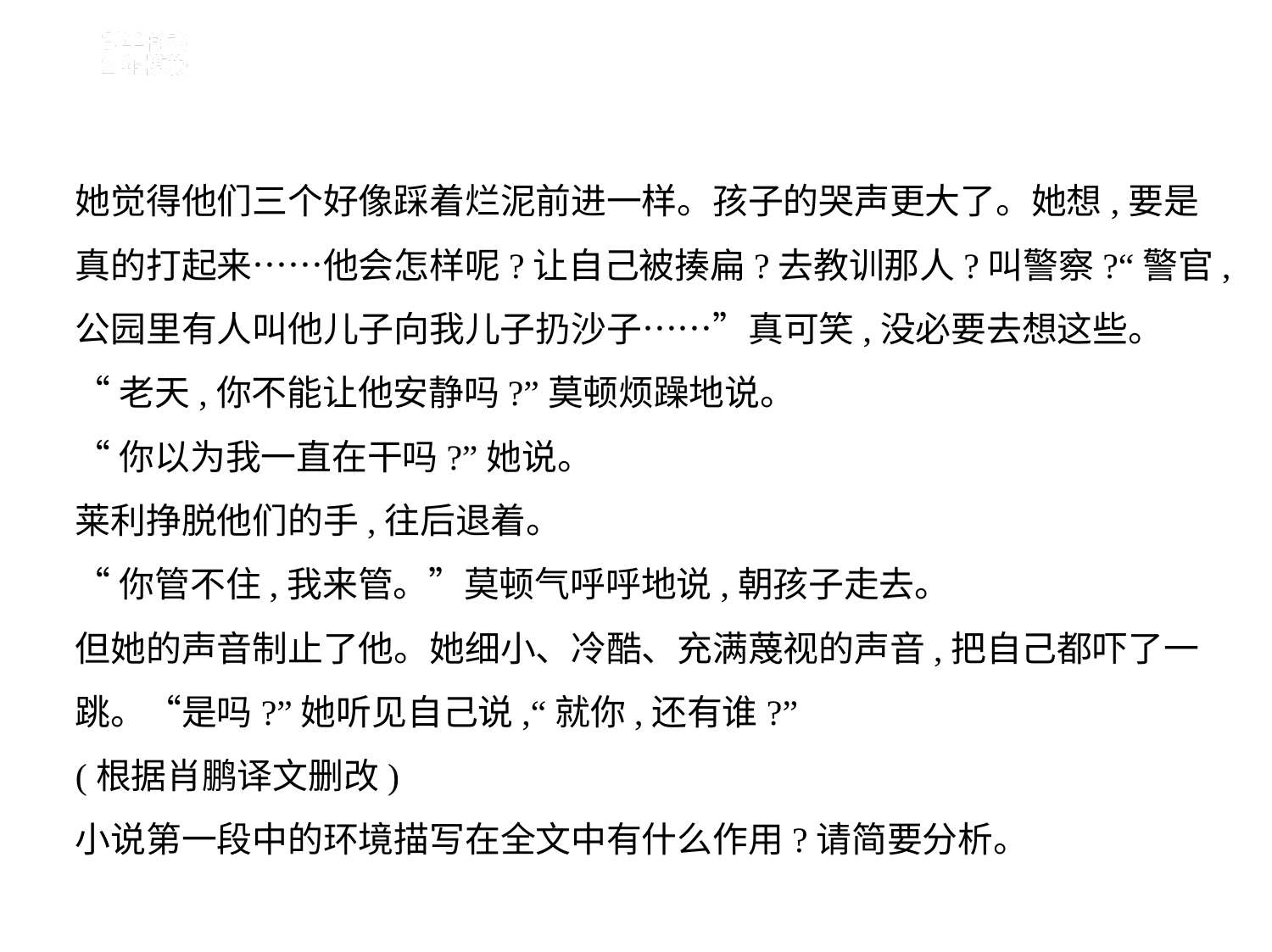

她觉得他们三个好像踩着烂泥前进一样。孩子的哭声更大了。她想,要是
真的打起来……他会怎样呢?让自己被揍扁?去教训那人?叫警察?“警官,
公园里有人叫他儿子向我儿子扔沙子……”真可笑,没必要去想这些。
“老天,你不能让他安静吗?”莫顿烦躁地说。
“你以为我一直在干吗?”她说。
莱利挣脱他们的手,往后退着。
“你管不住,我来管。”莫顿气呼呼地说,朝孩子走去。
但她的声音制止了他。她细小、冷酷、充满蔑视的声音,把自己都吓了一
跳。“是吗?”她听见自己说,“就你,还有谁?”
(根据肖鹏译文删改)
小说第一段中的环境描写在全文中有什么作用?请简要分析。